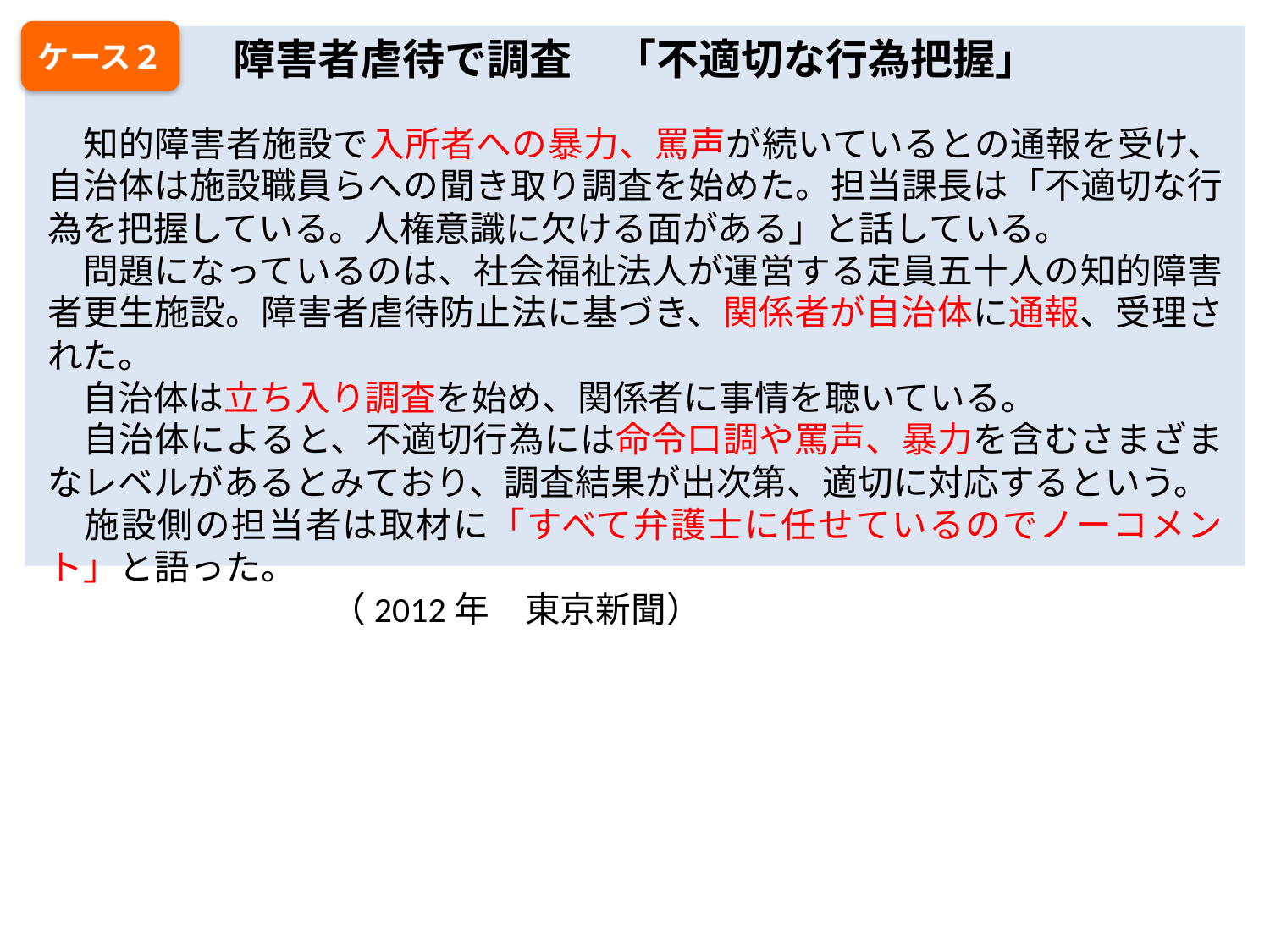

ケース２

障害者虐待で調査　「不適切な行為把握」

　知的障害者施設で入所者への暴力、罵声が続いているとの通報を受け、自治体は施設職員らへの聞き取り調査を始めた。担当課長は「不適切な行為を把握している。人権意識に欠ける面がある」と話している。
　問題になっているのは、社会福祉法人が運営する定員五十人の知的障害者更生施設。障害者虐待防止法に基づき、関係者が自治体に通報、受理された。
　自治体は立ち入り調査を始め、関係者に事情を聴いている。
　自治体によると、不適切行為には命令口調や罵声、暴力を含むさまざまなレベルがあるとみており、調査結果が出次第、適切に対応するという。
　施設側の担当者は取材に「すべて弁護士に任せているのでノーコメント」と語った。　　　　　　　　　　　　　　　　　　　　　　　　　　　　　　　　　　（2012年　東京新聞）